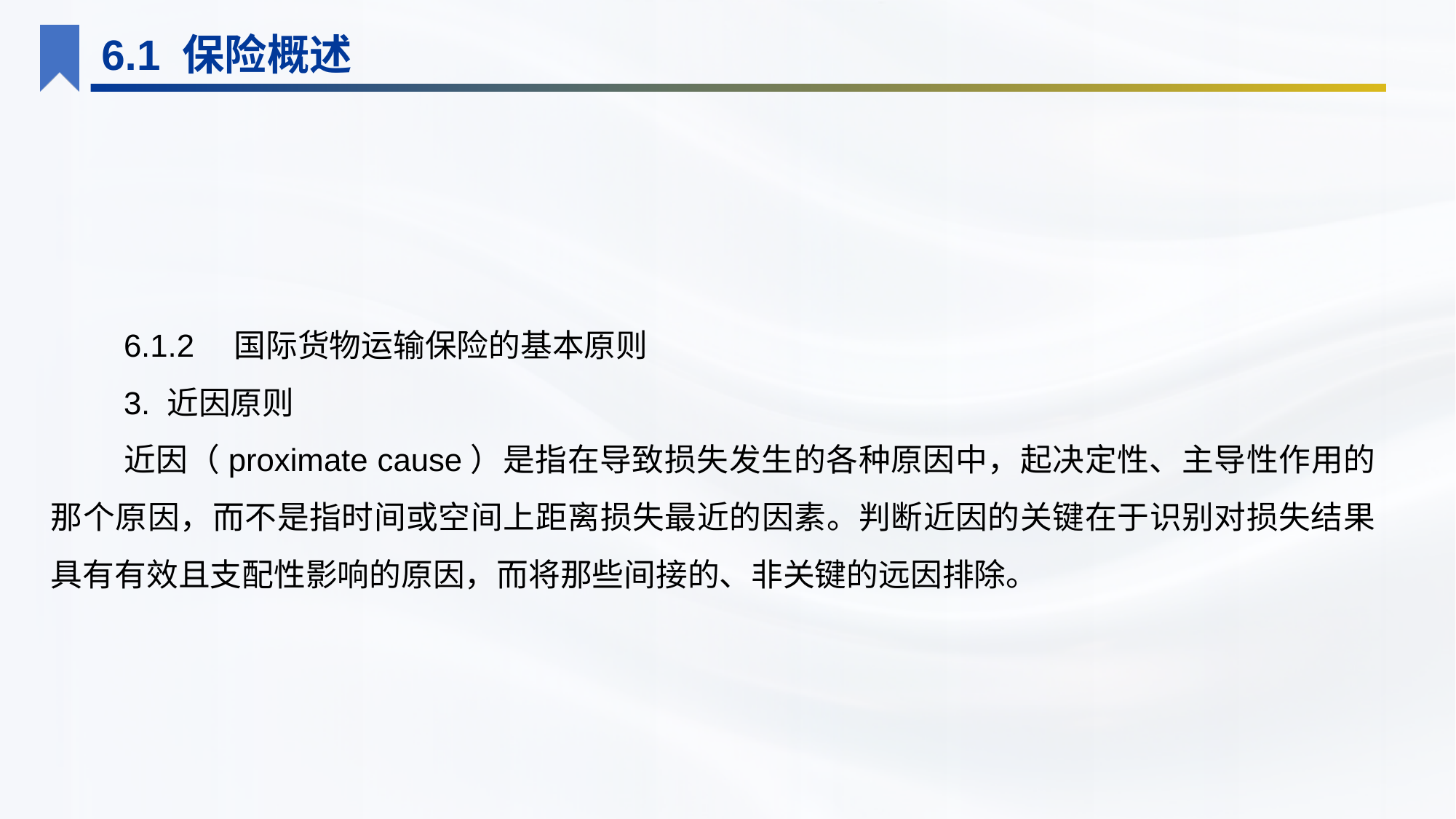

6.1 保险概述
6.1.2　国际货物运输保险的基本原则
3. 近因原则
近因（proximate cause）是指在导致损失发生的各种原因中，起决定性、主导性作用的那个原因，而不是指时间或空间上距离损失最近的因素。判断近因的关键在于识别对损失结果具有有效且支配性影响的原因，而将那些间接的、非关键的远因排除。